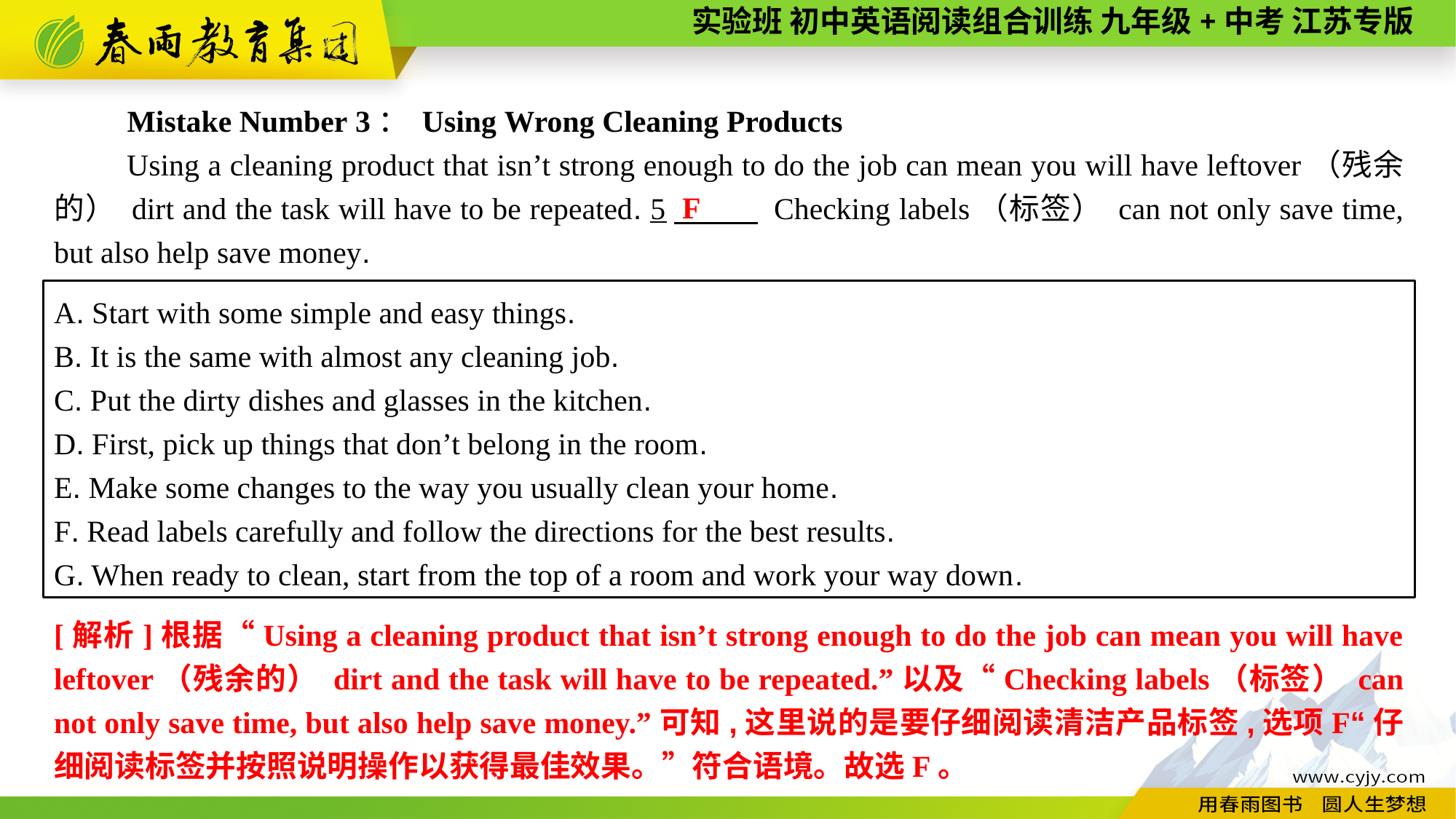

Mistake Number 3： Using Wrong Cleaning Products
Using a cleaning product that isn’t strong enough to do the job can mean you will have leftover（残余的） dirt and the task will have to be repeated. 5　        Checking labels（标签） can not only save time, but also help save money.
F
A. Start with some simple and easy things.
B. It is the same with almost any cleaning job.
C. Put the dirty dishes and glasses in the kitchen.
D. First, pick up things that don’t belong in the room.
E. Make some changes to the way you usually clean your home.
F. Read labels carefully and follow the directions for the best results.
G. When ready to clean, start from the top of a room and work your way down.
[解析]根据“Using a cleaning product that isn’t strong enough to do the job can mean you will have leftover（残余的） dirt and the task will have to be repeated.”以及“Checking labels（标签） can not only save time, but also help save money.”可知,这里说的是要仔细阅读清洁产品标签,选项F“仔细阅读标签并按照说明操作以获得最佳效果。”符合语境。故选F。